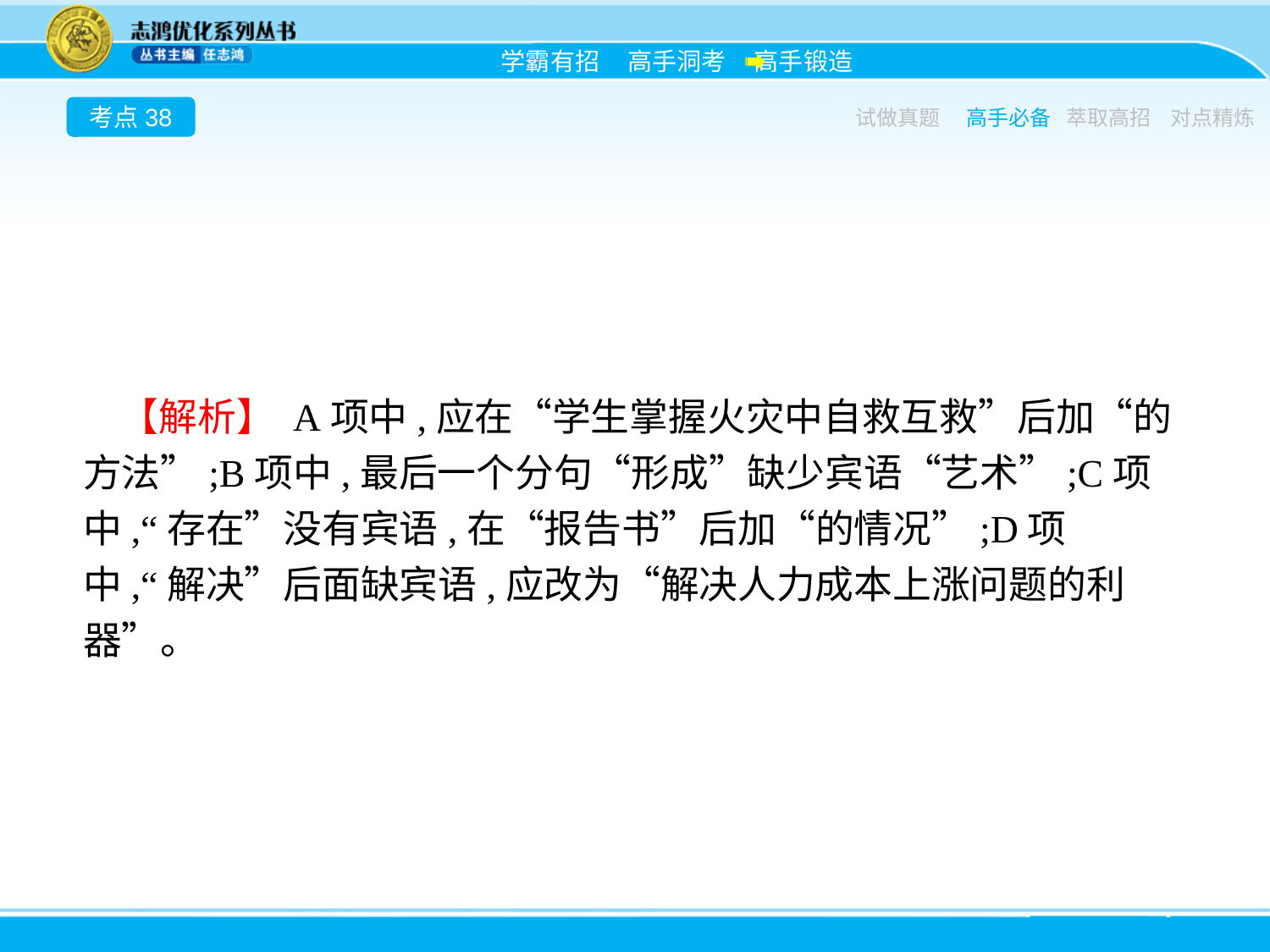

考点38
试做真题
高手必备
萃取高招
对点精炼
【解析】 A项中,应在“学生掌握火灾中自救互救”后加“的方法”;B项中,最后一个分句“形成”缺少宾语“艺术”;C项中,“存在”没有宾语,在“报告书”后加“的情况”;D项中,“解决”后面缺宾语,应改为“解决人力成本上涨问题的利器”。